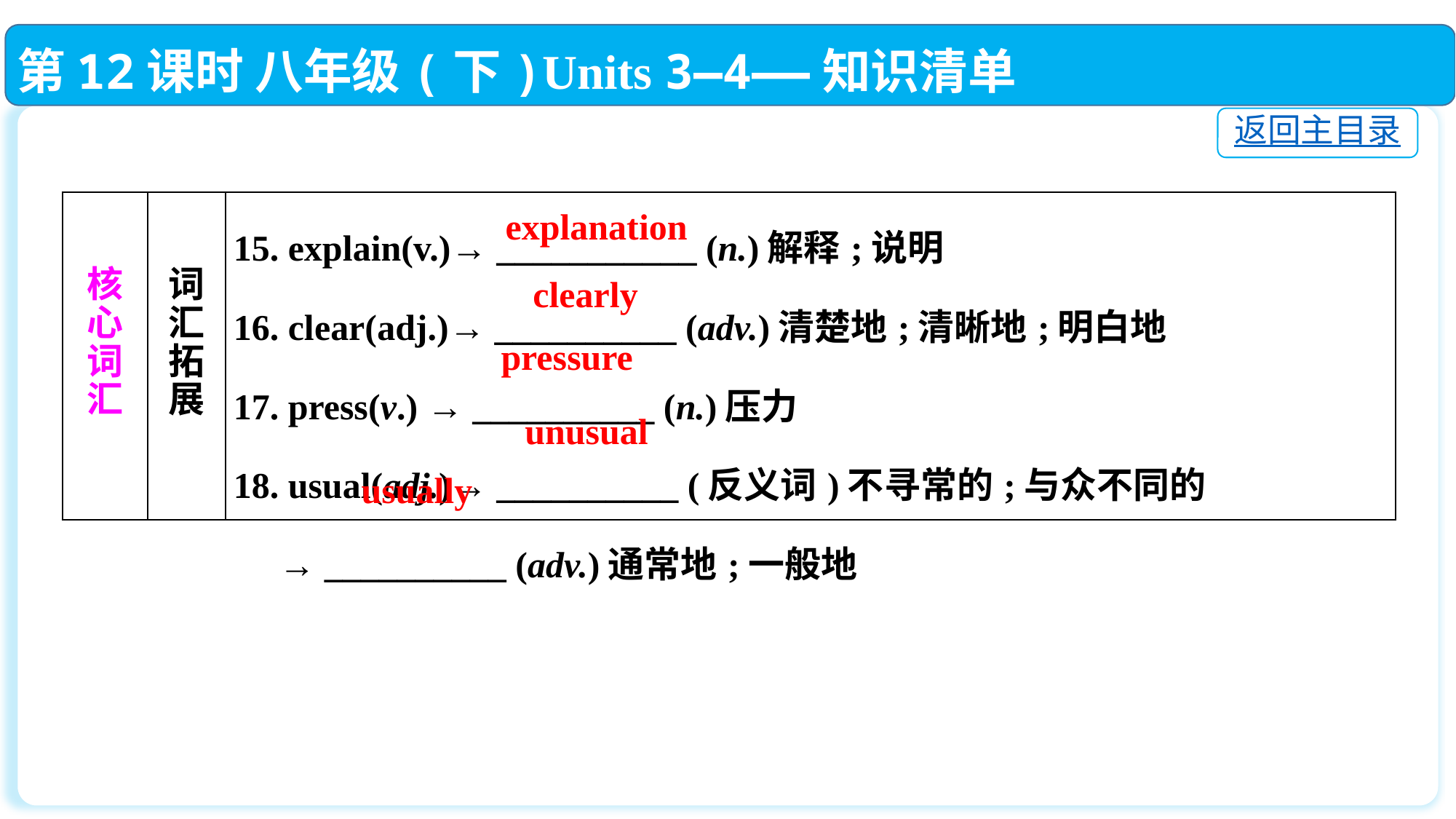

第12课时 八年级(下)Units 3—4——知识清单

返回主目录
| 核 心 词 汇 | 词 汇 拓 展 | 15. explain(v.)→ \_\_\_\_\_\_\_\_\_\_\_ (n.)解释;说明 16. clear(adj.)→ \_\_\_\_\_\_\_\_\_\_ (adv.)清楚地;清晰地;明白地 17. press(v.) → \_\_\_\_\_\_\_\_\_\_ (n.)压力 18. usual(adj.)→ \_\_\_\_\_\_\_\_\_\_ (反义词)不寻常的;与众不同的 → \_\_\_\_\_\_\_\_\_\_ (adv.)通常地;一般地 |
| --- | --- | --- |
explanation

 clearly
 pressure
unusual

usually